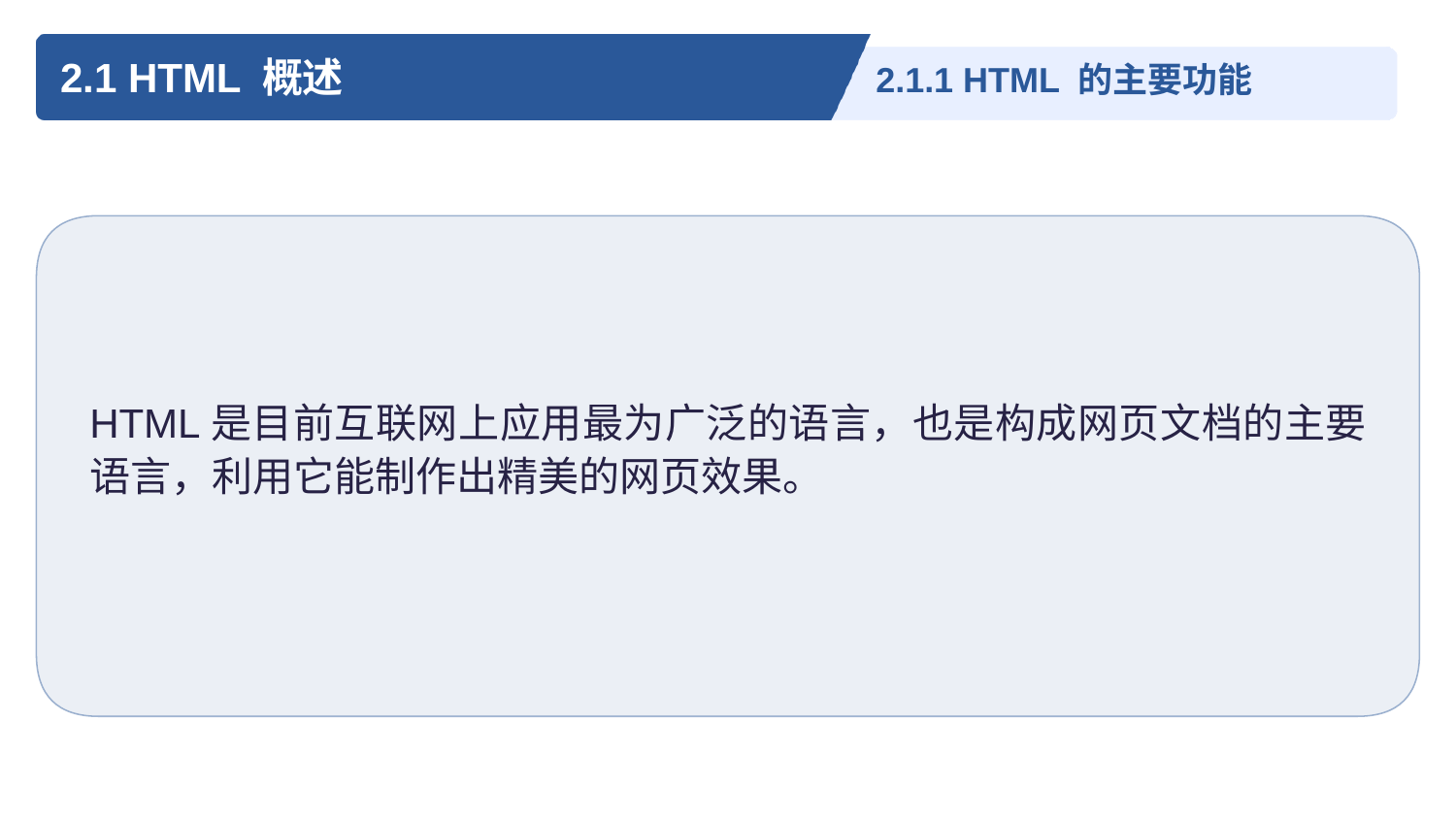

2.1 HTML 概述
 2.1.1 HTML 的主要功能

HTML是目前互联网上应用最为广泛的语言，也是构成网页文档的主要语言，利用它能制作出精美的网页效果。